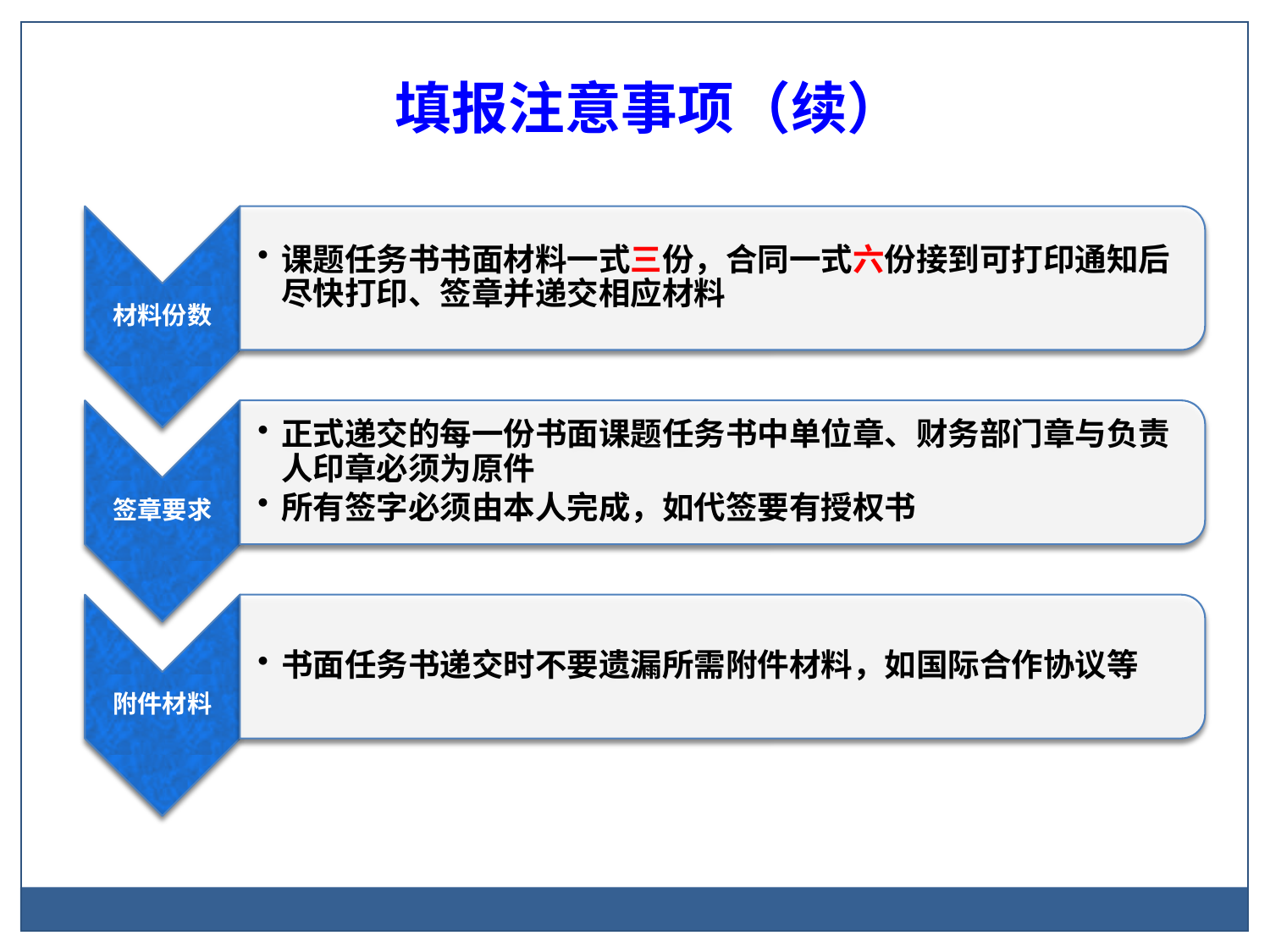

填报注意事项（续）
材料份数
课题任务书书面材料一式三份，合同一式六份接到可打印通知后尽快打印、签章并递交相应材料
签章要求
正式递交的每一份书面课题任务书中单位章、财务部门章与负责人印章必须为原件
所有签字必须由本人完成，如代签要有授权书
附件材料
书面任务书递交时不要遗漏所需附件材料，如国际合作协议等